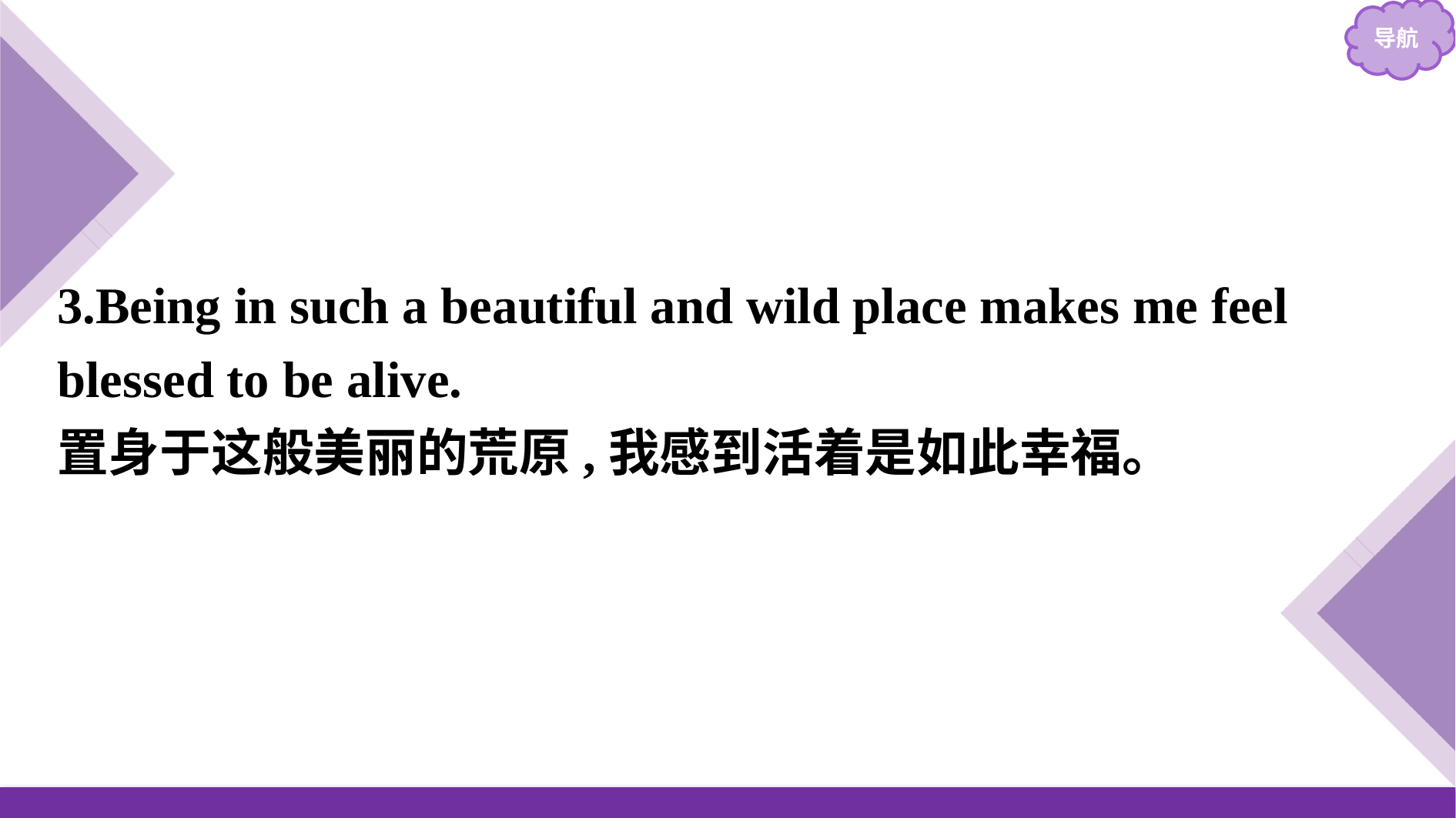

3.Being in such a beautiful and wild place makes me feel blessed to be alive.
置身于这般美丽的荒原,我感到活着是如此幸福。